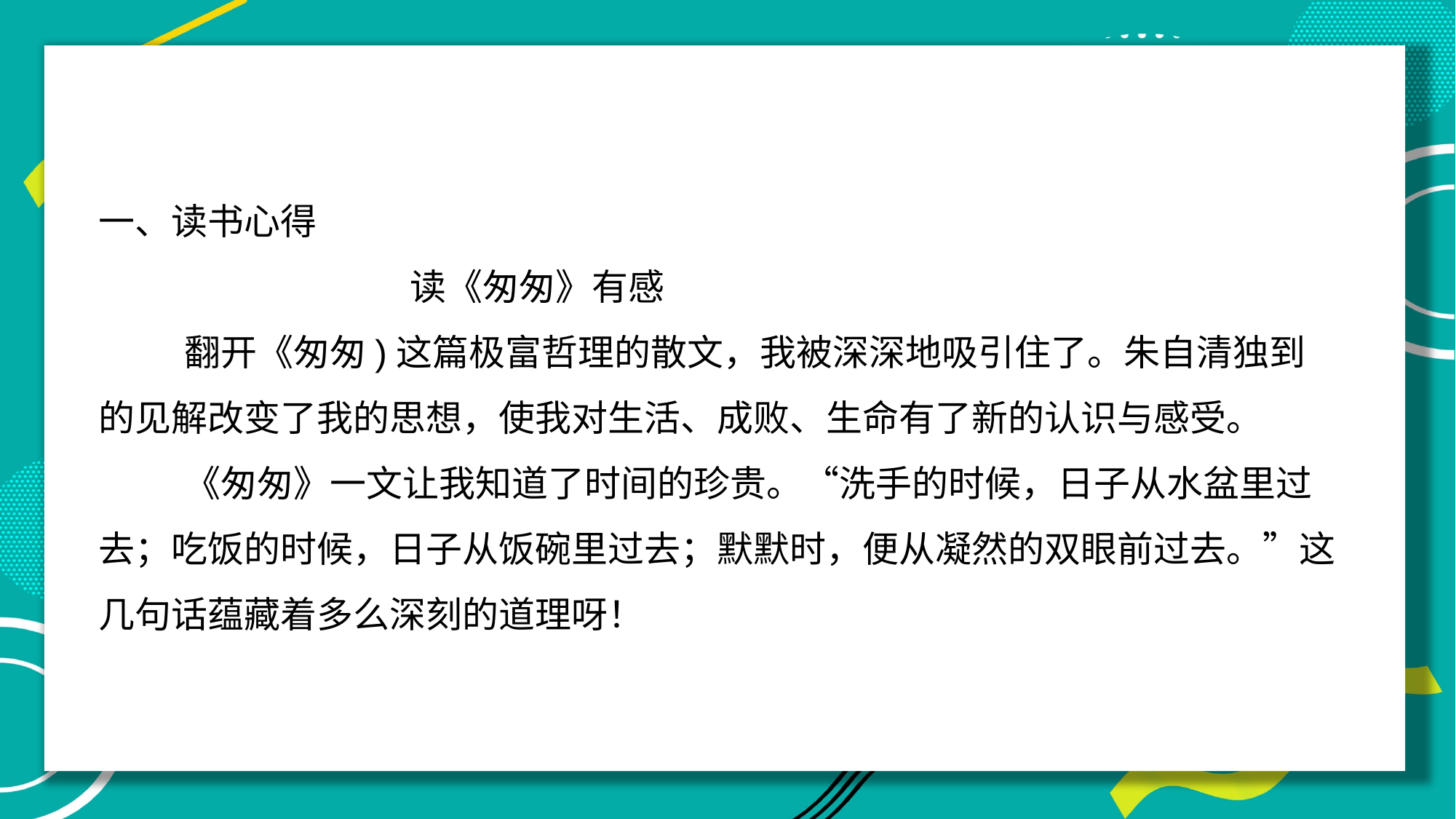

一、读书心得
                                     读《匆匆》有感
翻开《匆匆)这篇极富哲理的散文，我被深深地吸引住了。朱自清独到的见解改变了我的思想，使我对生活、成败、生命有了新的认识与感受。
《匆匆》一文让我知道了时间的珍贵。“洗手的时候，日子从水盆里过去；吃饭的时候，日子从饭碗里过去；默默时，便从凝然的双眼前过去。”这几句话蕴藏着多么深刻的道理呀！